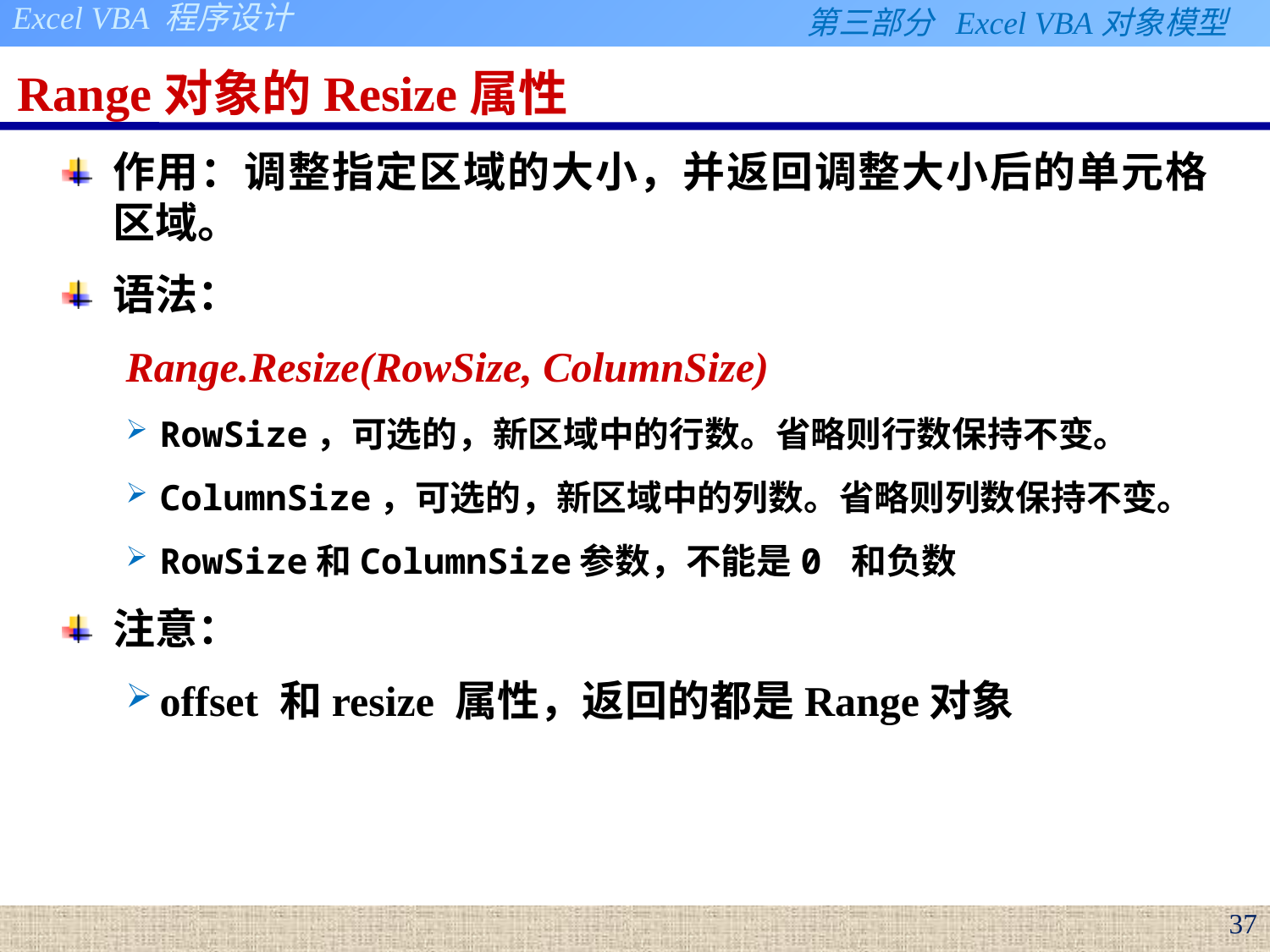

# Range对象的Resize属性
作用：调整指定区域的大小，并返回调整大小后的单元格区域。
语法：
Range.Resize(RowSize, ColumnSize)
RowSize，可选的，新区域中的行数。省略则行数保持不变。
ColumnSize，可选的，新区域中的列数。省略则列数保持不变。
RowSize和ColumnSize参数，不能是0 和负数
注意：
offset 和resize 属性，返回的都是Range对象